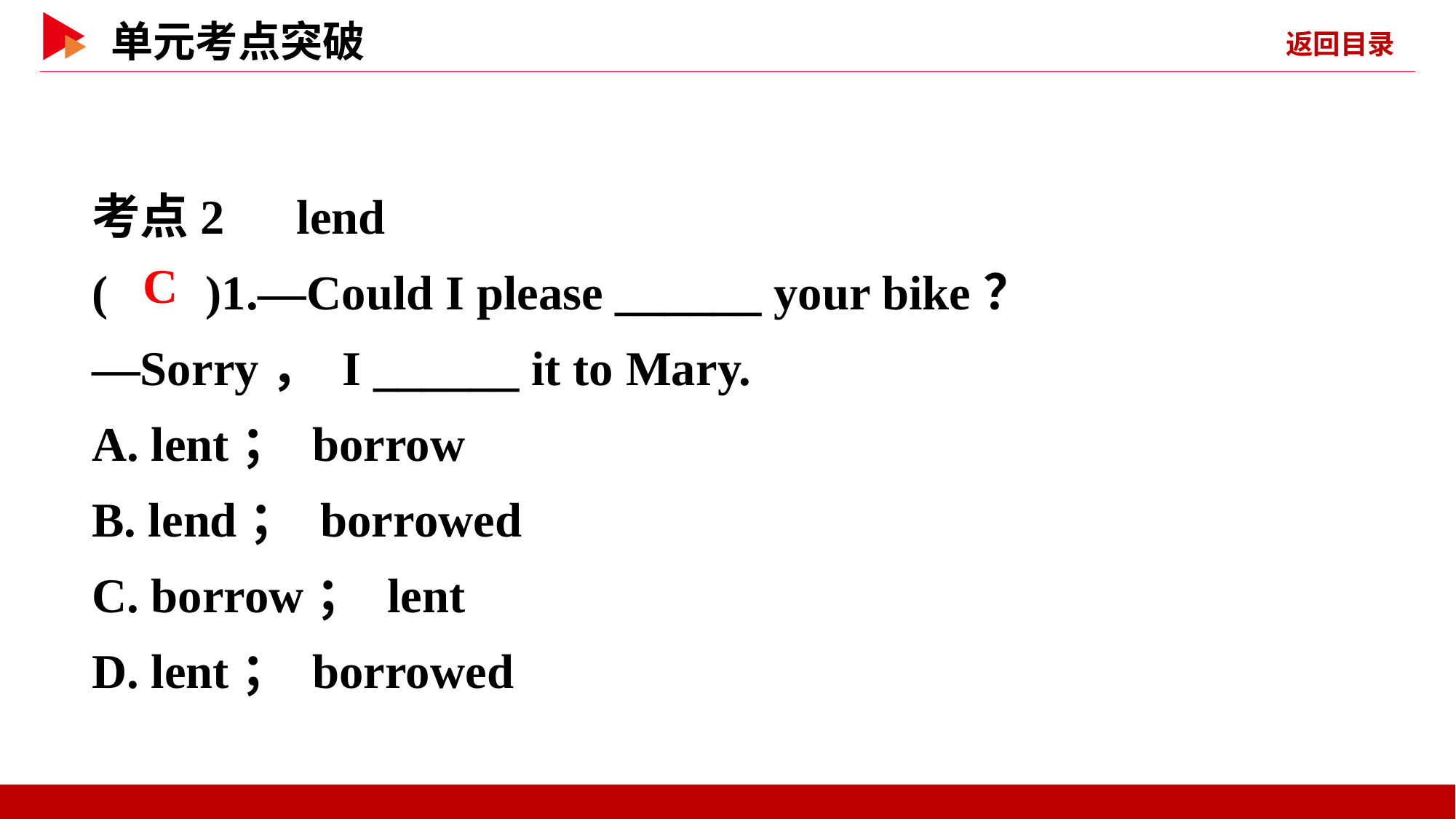

考点2　lend
(        )1.—Could I please ______ your bike？
—Sorry， I ______ it to Mary.
A. lent； borrow
B. lend； borrowed
C. borrow； lent
D. lent； borrowed
   C